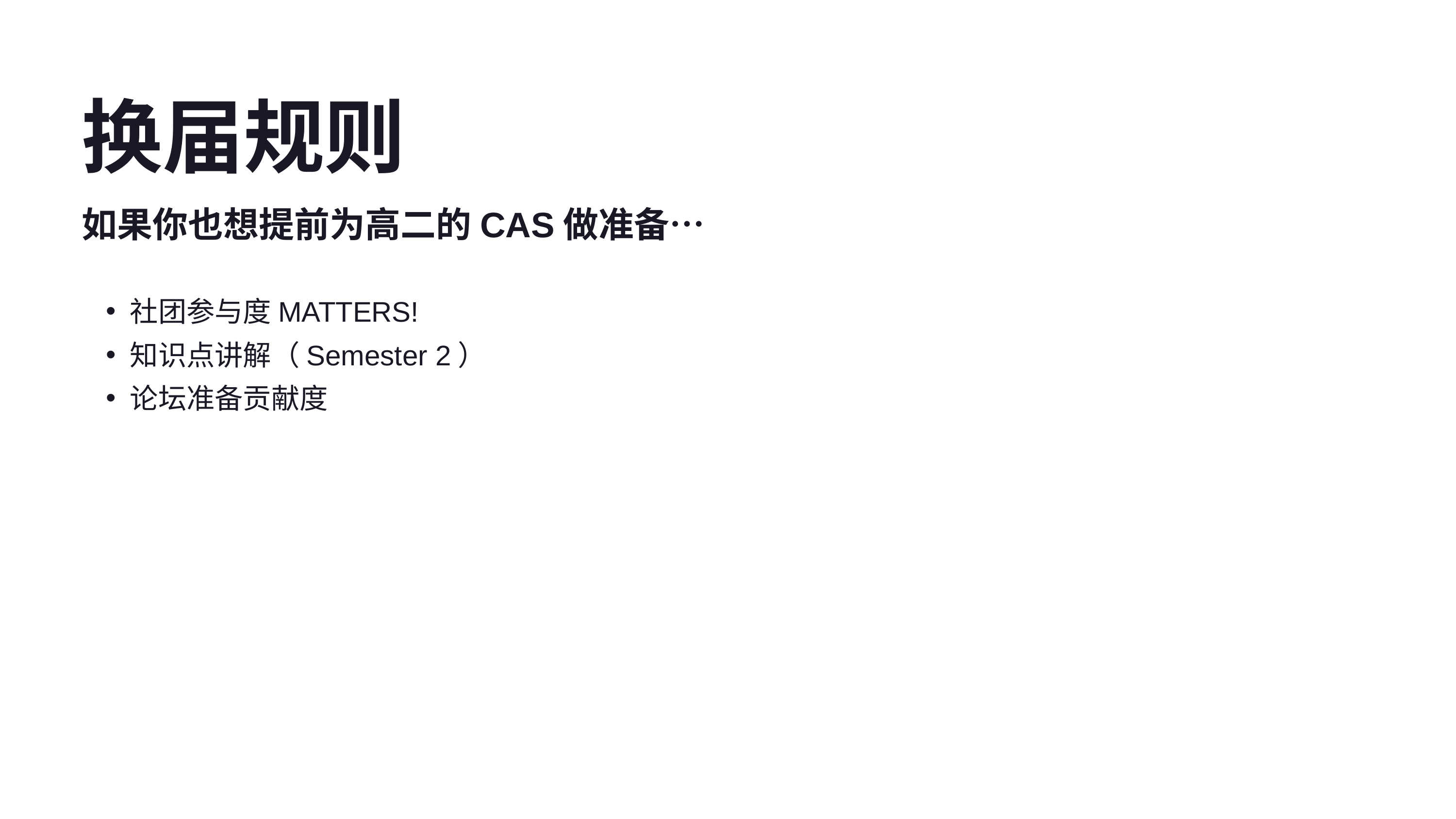

换届规则
如果你也想提前为高二的CAS做准备…
社团参与度MATTERS!
知识点讲解（Semester 2）
论坛准备贡献度